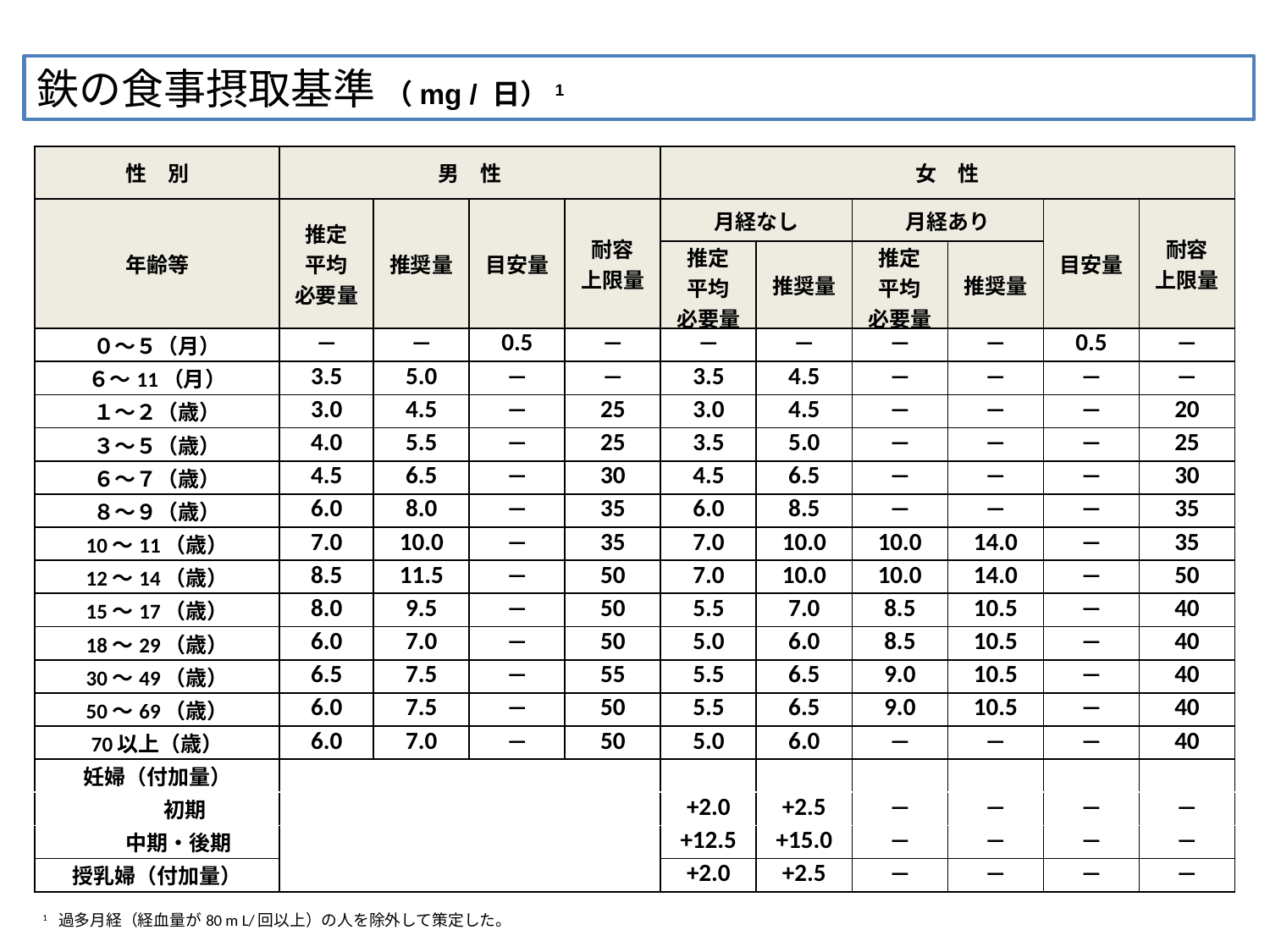

鉄の食事摂取基準 （mg / 日）1
| 性　別 | 男　性 |  |  |  | 女　性 |  |  |  |  |  |
| --- | --- | --- | --- | --- | --- | --- | --- | --- | --- | --- |
| 年齢等 | 推定 平均 必要量 | 推奨量 | 目安量 | 耐容 上限量 | 月経なし |  | 月経あり |  | 目安量 | 耐容 上限量 |
|  |  |  |  |  | 推定 平均 必要量 | 推奨量 | 推定 平均 必要量 | 推奨量 |  |  |
| ０～５（月） | ― | ― | 0.5 | ― | ― | ― | ― | ― | 0.5 | ― |
| ６～11（月） | 3.5 | 5.0 | ― | ― | 3.5 | 4.5 | ― | ― | ― | ― |
| １～２（歳） | 3.0 | 4.5 | ― | 25 | 3.0 | 4.5 | ― | ― | ― | 20 |
| ３～５（歳） | 4.0 | 5.5 | ― | 25 | 3.5 | 5.0 | ― | ― | ― | 25 |
| ６～７（歳） | 4.5 | 6.5 | ― | 30 | 4.5 | 6.5 | ― | ― | ― | 30 |
| ８～９（歳） | 6.0 | 8.0 | ― | 35 | 6.0 | 8.5 | ― | ― | ― | 35 |
| 10～11（歳） | 7.0 | 10.0 | ― | 35 | 7.0 | 10.0 | 10.0 | 14.0 | ― | 35 |
| 12～14（歳） | 8.5 | 11.5 | ― | 50 | 7.0 | 10.0 | 10.0 | 14.0 | ― | 50 |
| 15～17（歳） | 8.0 | 9.5 | ― | 50 | 5.5 | 7.0 | 8.5 | 10.5 | ― | 40 |
| 18～29（歳） | 6.0 | 7.0 | ― | 50 | 5.0 | 6.0 | 8.5 | 10.5 | ― | 40 |
| 30～49（歳） | 6.5 | 7.5 | ― | 55 | 5.5 | 6.5 | 9.0 | 10.5 | ― | 40 |
| 50～69（歳） | 6.0 | 7.5 | ― | 50 | 5.5 | 6.5 | 9.0 | 10.5 | ― | 40 |
| 70以上（歳） | 6.0 | 7.0 | ― | 50 | 5.0 | 6.0 | ― | ― | ― | 40 |
| 妊婦（付加量） |  |  |  |  |  |  |  |  |  |  |
| 初期 |  |  |  |  | +2.0 | +2.5 | ― | ― | ― | ― |
| 中期・後期 |  |  |  |  | +12.5 | +15.0 | ― | ― | ― | ― |
| 授乳婦（付加量） |  |  |  |  | +2.0 | +2.5 | ― | ― | ― | ― |
| 1 過多月経（経血量が80 m L/回以上）の人を除外して策定した。 |  |  |  |  |  |  |  |  |  |  |